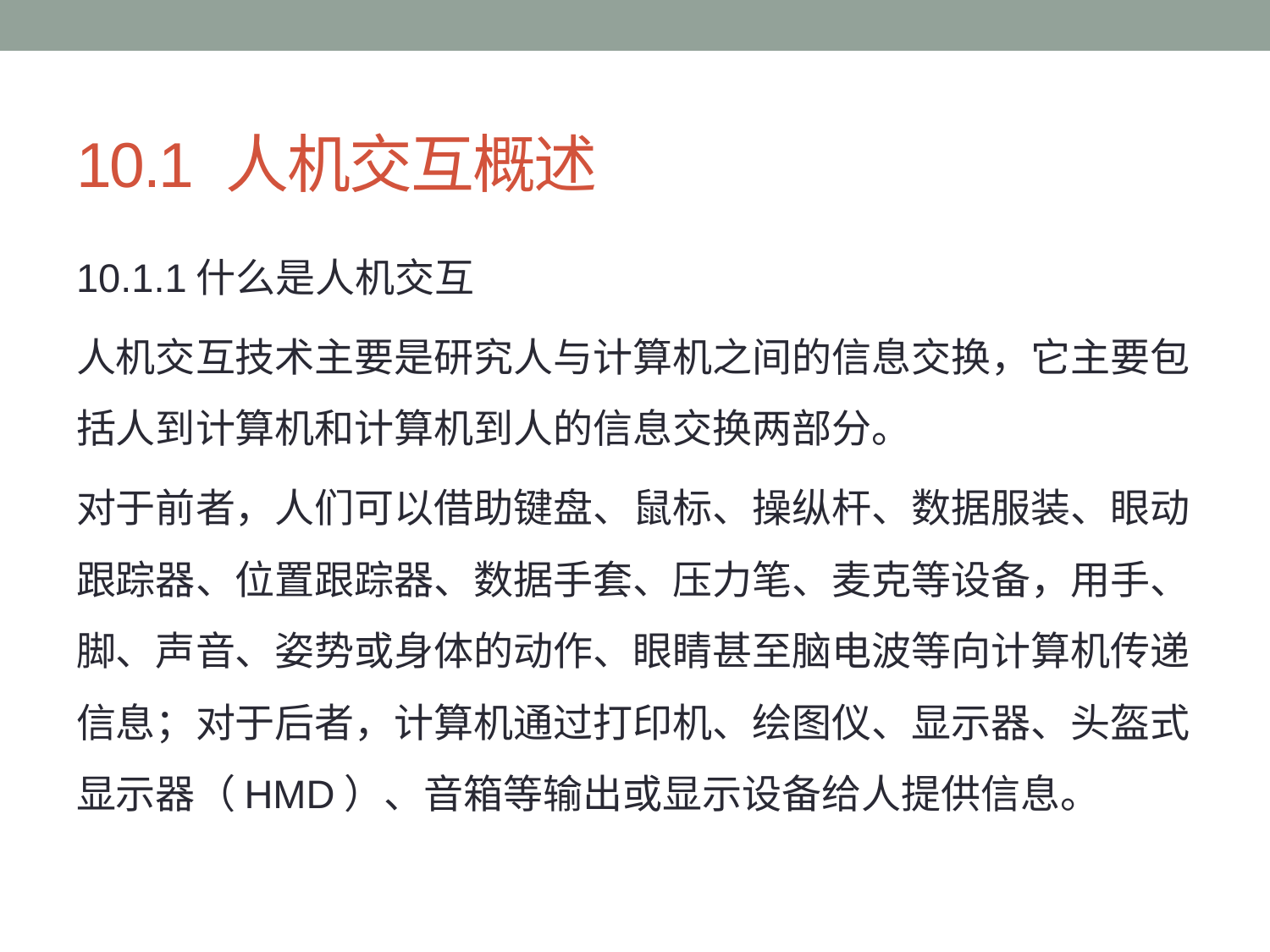

# 10.1 人机交互概述
10.1.1什么是人机交互
人机交互技术主要是研究人与计算机之间的信息交换，它主要包括人到计算机和计算机到人的信息交换两部分。
对于前者，人们可以借助键盘、鼠标、操纵杆、数据服装、眼动跟踪器、位置跟踪器、数据手套、压力笔、麦克等设备，用手、脚、声音、姿势或身体的动作、眼睛甚至脑电波等向计算机传递信息；对于后者，计算机通过打印机、绘图仪、显示器、头盔式显示器（HMD）、音箱等输出或显示设备给人提供信息。